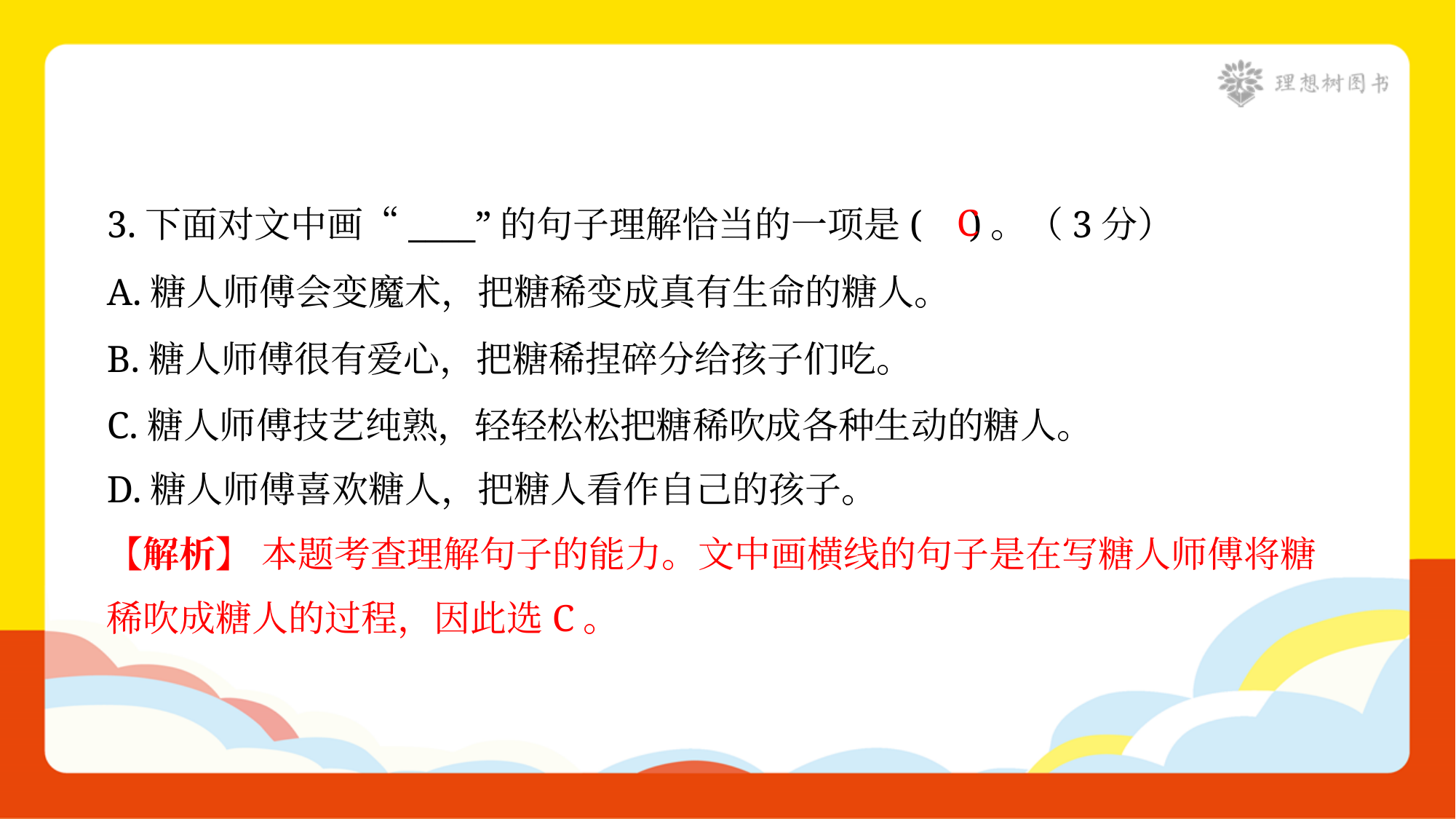

C
3.下面对文中画“____”的句子理解恰当的一项是(     )。（3分）
A.糖人师傅会变魔术，把糖稀变成真有生命的糖人。
B.糖人师傅很有爱心，把糖稀捏碎分给孩子们吃。
C.糖人师傅技艺纯熟，轻轻松松把糖稀吹成各种生动的糖人。
D.糖人师傅喜欢糖人，把糖人看作自己的孩子。
【解析】 本题考查理解句子的能力。文中画横线的句子是在写糖人师傅将糖
稀吹成糖人的过程，因此选C。